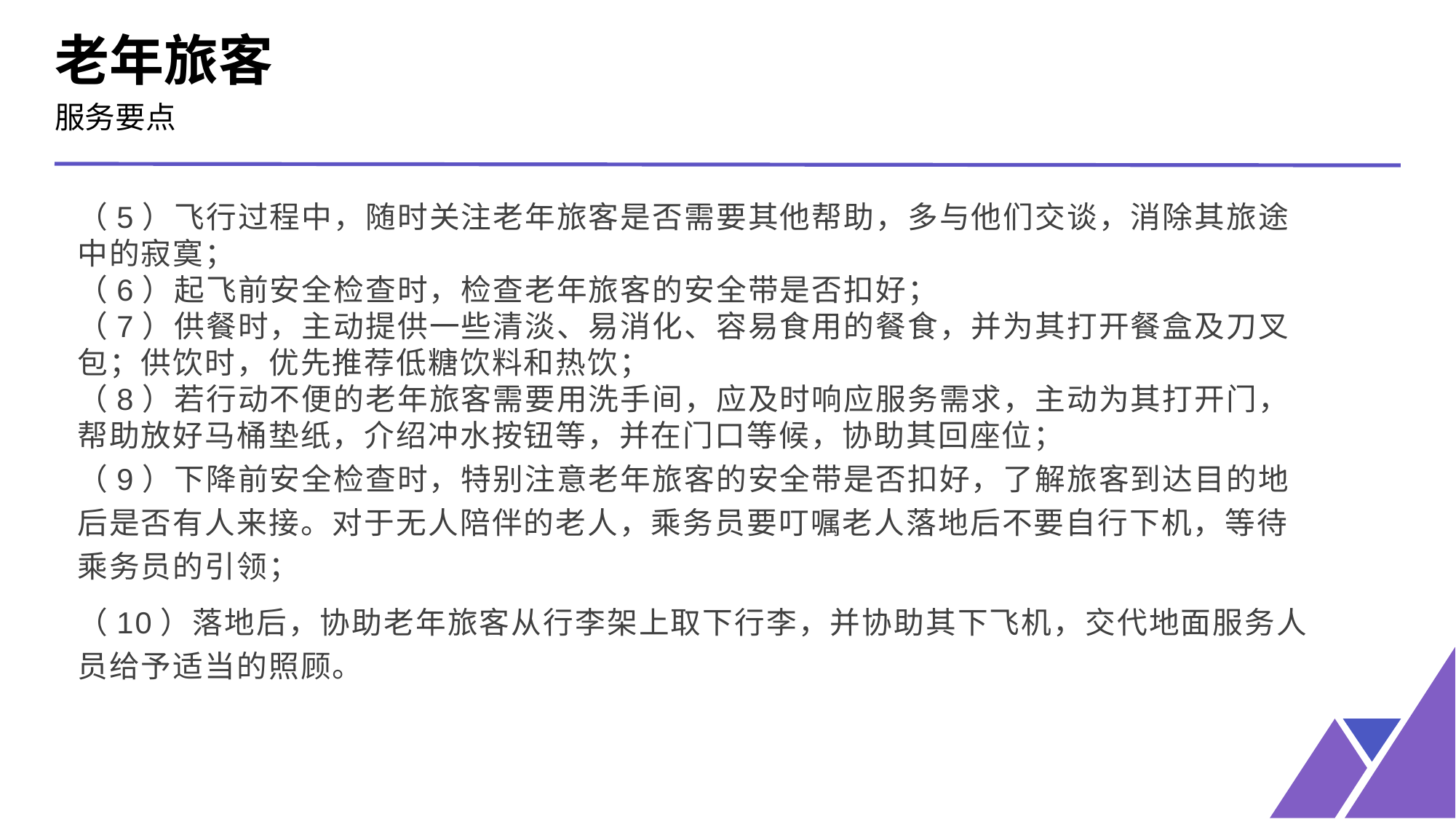

老年旅客
服务要点
（5）飞行过程中，随时关注老年旅客是否需要其他帮助，多与他们交谈，消除其旅途中的寂寞；
（6）起飞前安全检查时，检查老年旅客的安全带是否扣好；
（7）供餐时，主动提供一些清淡、易消化、容易食用的餐食，并为其打开餐盒及刀叉包；供饮时，优先推荐低糖饮料和热饮；
（8）若行动不便的老年旅客需要用洗手间，应及时响应服务需求，主动为其打开门，帮助放好马桶垫纸，介绍冲水按钮等，并在门口等候，协助其回座位；
（9）下降前安全检查时，特别注意老年旅客的安全带是否扣好，了解旅客到达目的地后是否有人来接。对于无人陪伴的老人，乘务员要叮嘱老人落地后不要自行下机，等待乘务员的引领；
（10）落地后，协助老年旅客从行李架上取下行李，并协助其下飞机，交代地面服务人员给予适当的照顾。